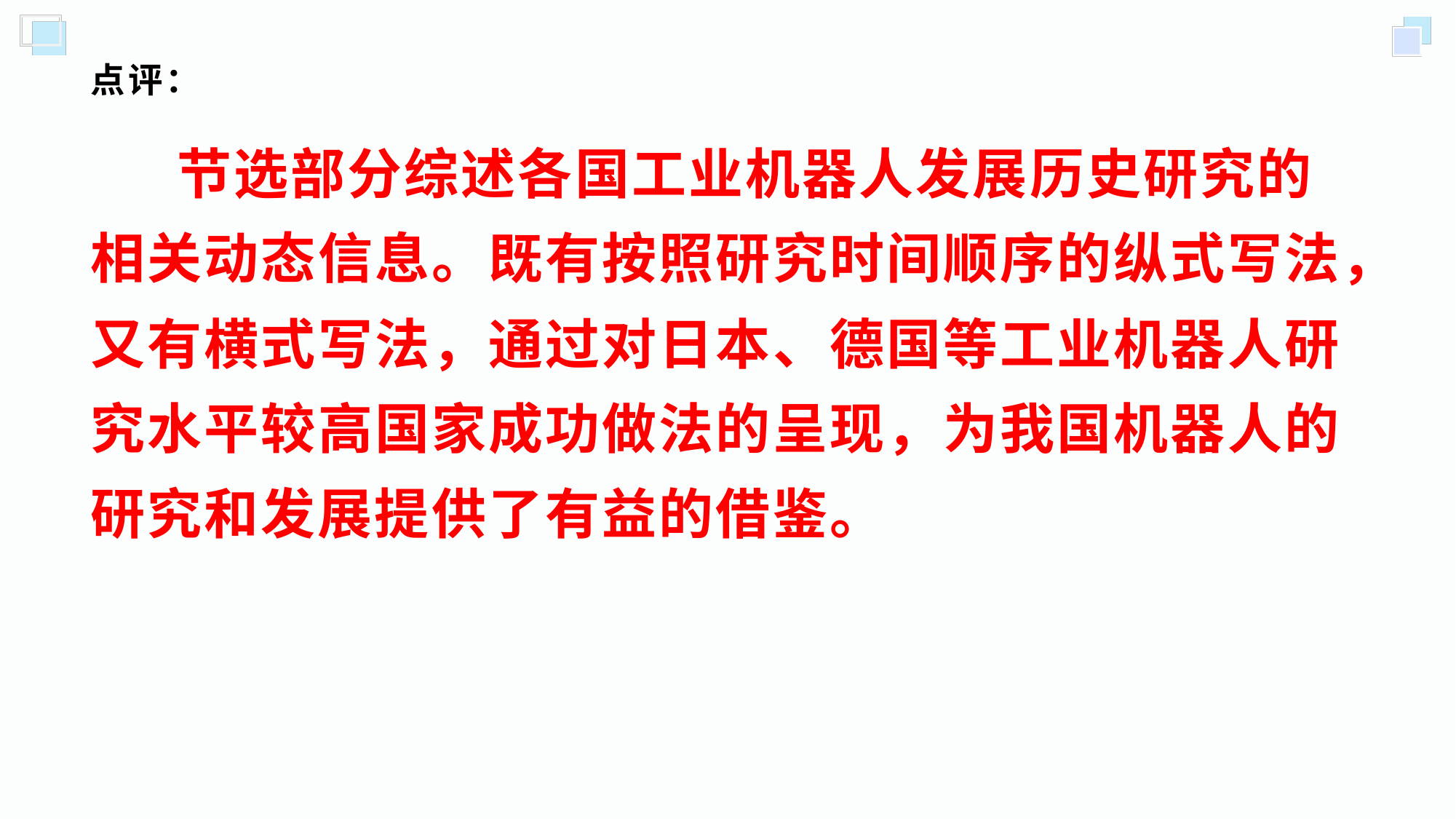

# 点评：
     节选部分综述各国工业机器人发展历史研究的相关动态信息。既有按照研究时间顺序的纵式写法，又有横式写法，通过对日本、德国等工业机器人研究水平较高国家成功做法的呈现，为我国机器人的研究和发展提供了有益的借鉴。